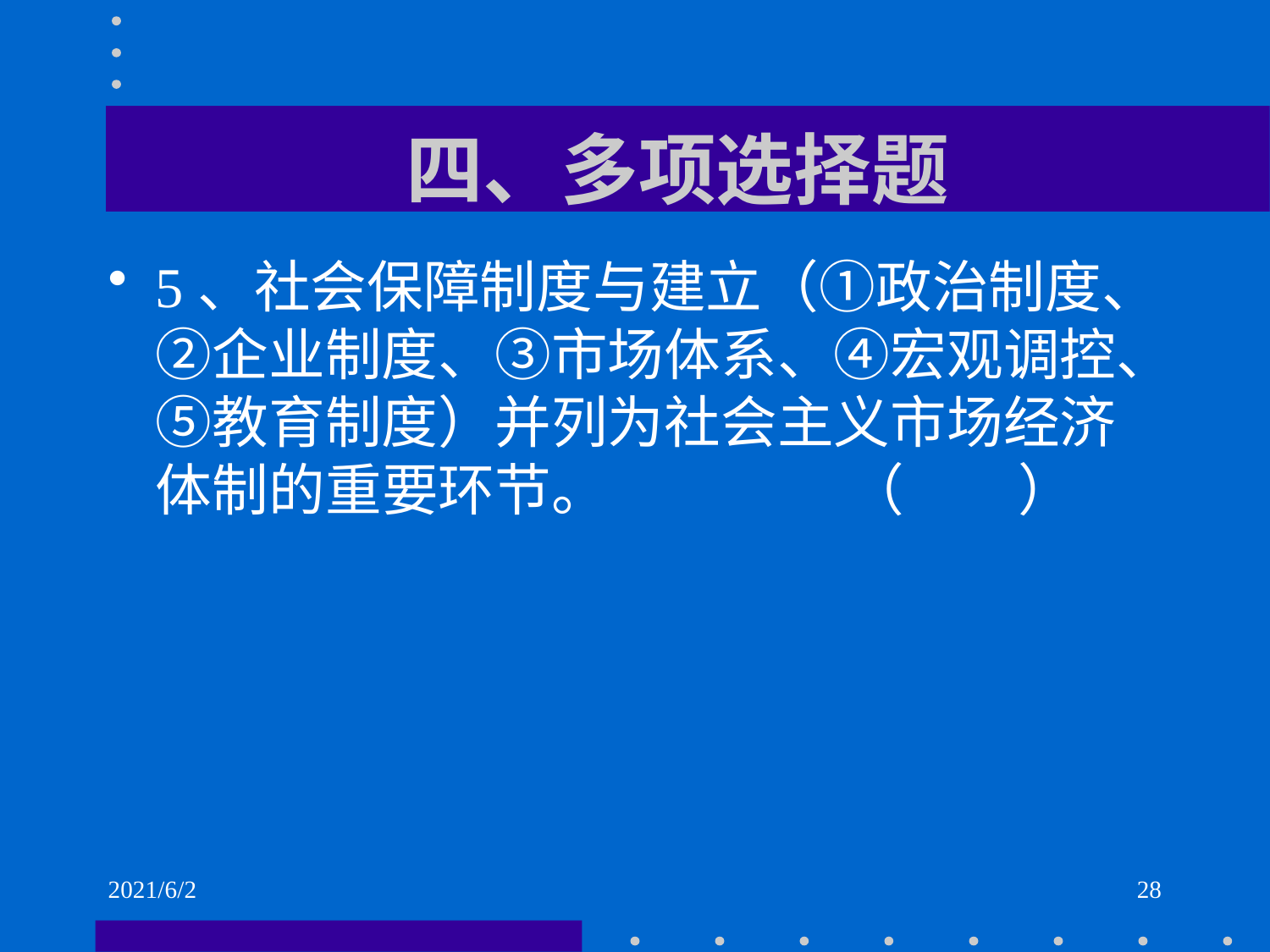

# 四、多项选择题
5、社会保障制度与建立（①政治制度、②企业制度、③市场体系、④宏观调控、⑤教育制度）并列为社会主义市场经济体制的重要环节。                   （         ）

2021/6/2
28